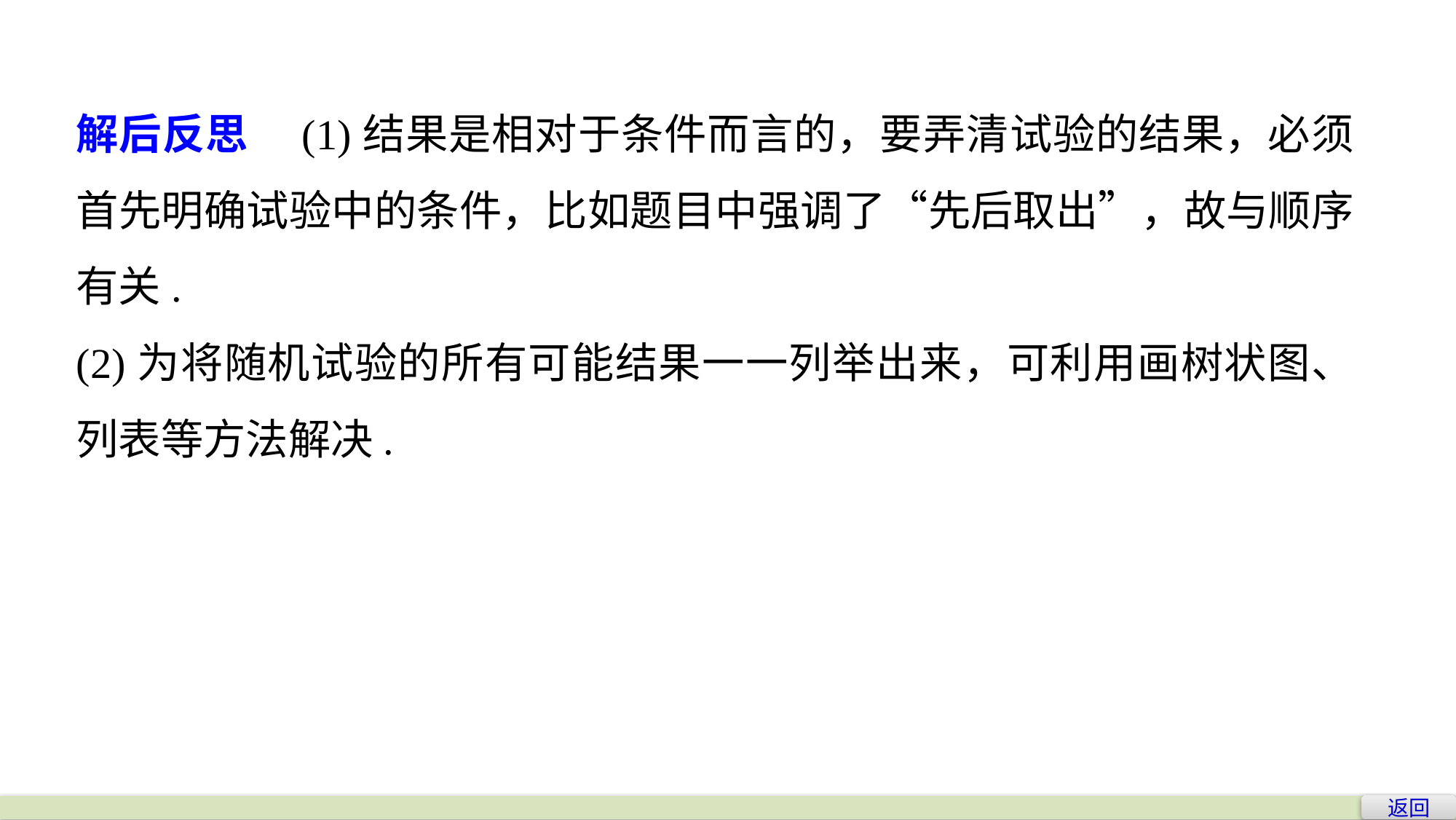

解后反思　(1)结果是相对于条件而言的，要弄清试验的结果，必须首先明确试验中的条件，比如题目中强调了“先后取出”，故与顺序有关.
(2)为将随机试验的所有可能结果一一列举出来，可利用画树状图、列表等方法解决.
返回